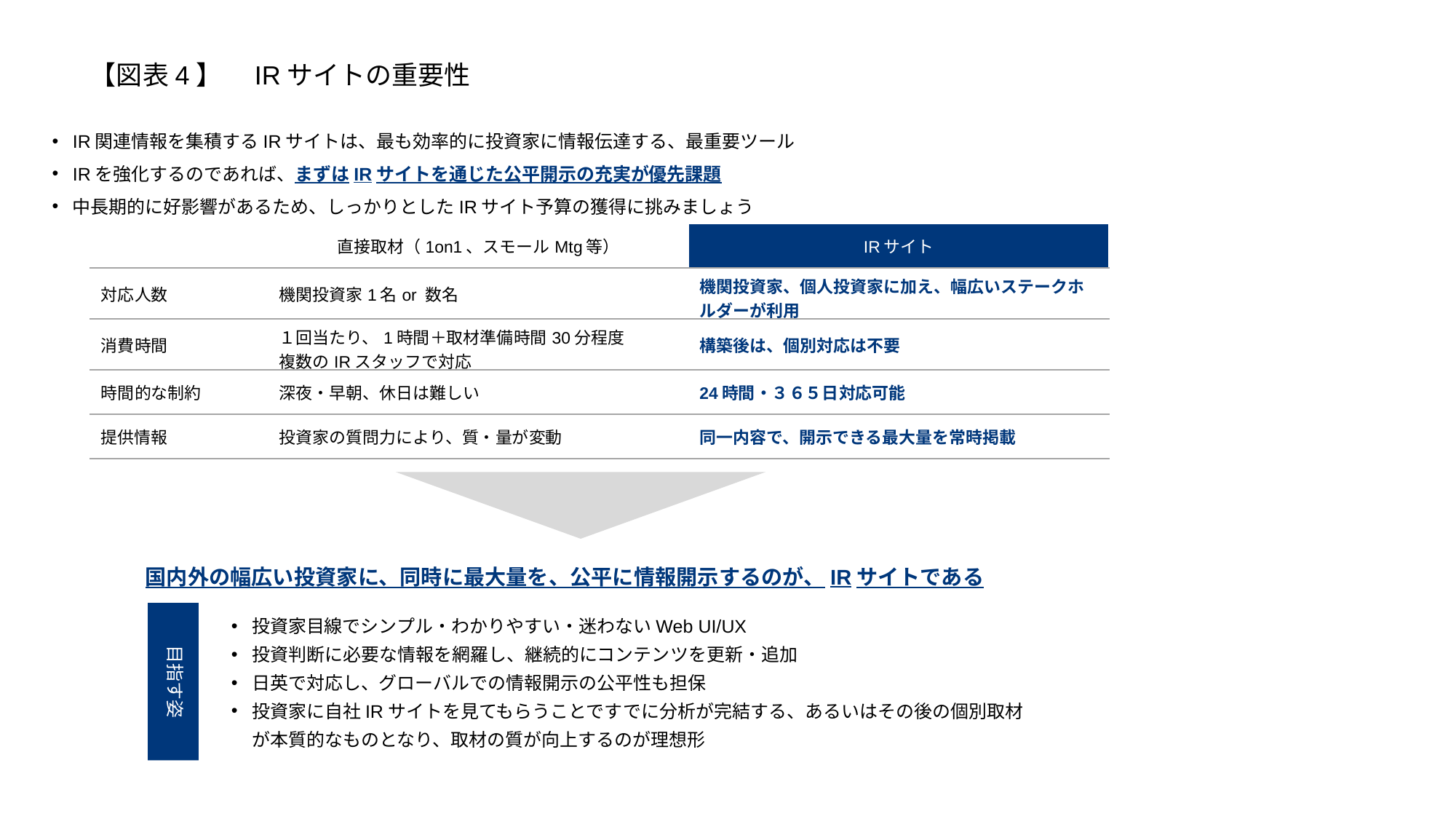

【図表4】　IRサイトの重要性
IR関連情報を集積するIRサイトは、最も効率的に投資家に情報伝達する、最重要ツール
IRを強化するのであれば、まずはIRサイトを通じた公平開示の充実が優先課題
中長期的に好影響があるため、しっかりとしたIRサイト予算の獲得に挑みましょう
|  | 直接取材（1on1、スモールMtg等） | IRサイト |
| --- | --- | --- |
| 対応人数 | 機関投資家1名or 数名 | 機関投資家、個人投資家に加え、幅広いステークホルダーが利用 |
| 消費時間 | １回当たり、1時間＋取材準備時間30分程度 複数のIRスタッフで対応 | 構築後は、個別対応は不要 |
| 時間的な制約 | 深夜・早朝、休日は難しい | 24時間・３６５日対応可能 |
| 提供情報 | 投資家の質問力により、質・量が変動 | 同一内容で、開示できる最大量を常時掲載 |

国内外の幅広い投資家に、同時に最大量を、公平に情報開示するのが、IRサイトである
目指す姿
投資家目線でシンプル・わかりやすい・迷わないWeb UI/UX
投資判断に必要な情報を網羅し、継続的にコンテンツを更新・追加
日英で対応し、グローバルでの情報開示の公平性も担保
投資家に自社IRサイトを見てもらうことですでに分析が完結する、あるいはその後の個別取材が本質的なものとなり、取材の質が向上するのが理想形